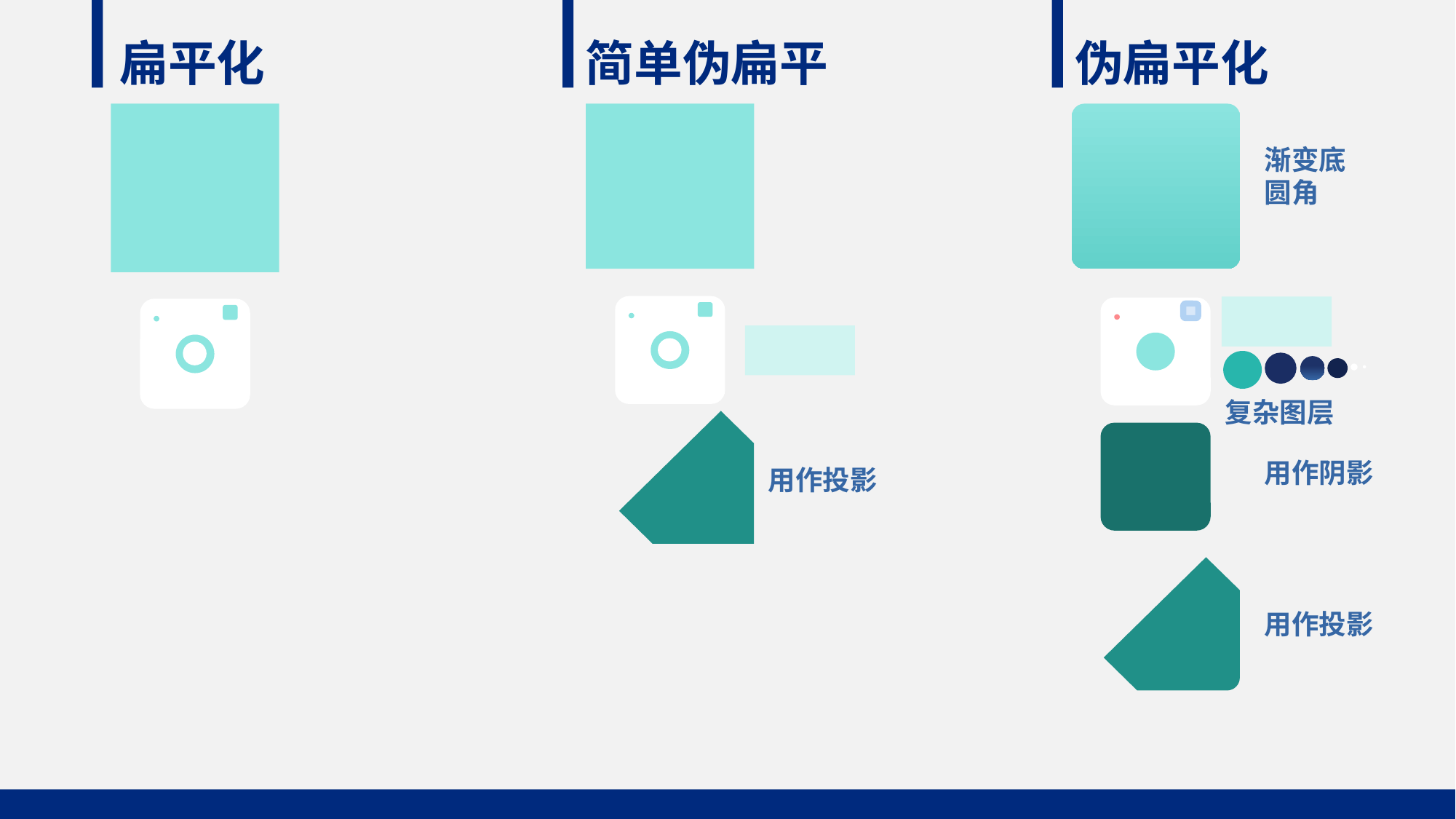

扁平化
简单伪扁平
伪扁平化

渐变底
圆角

复杂图层

用作阴影
用作投影

用作投影